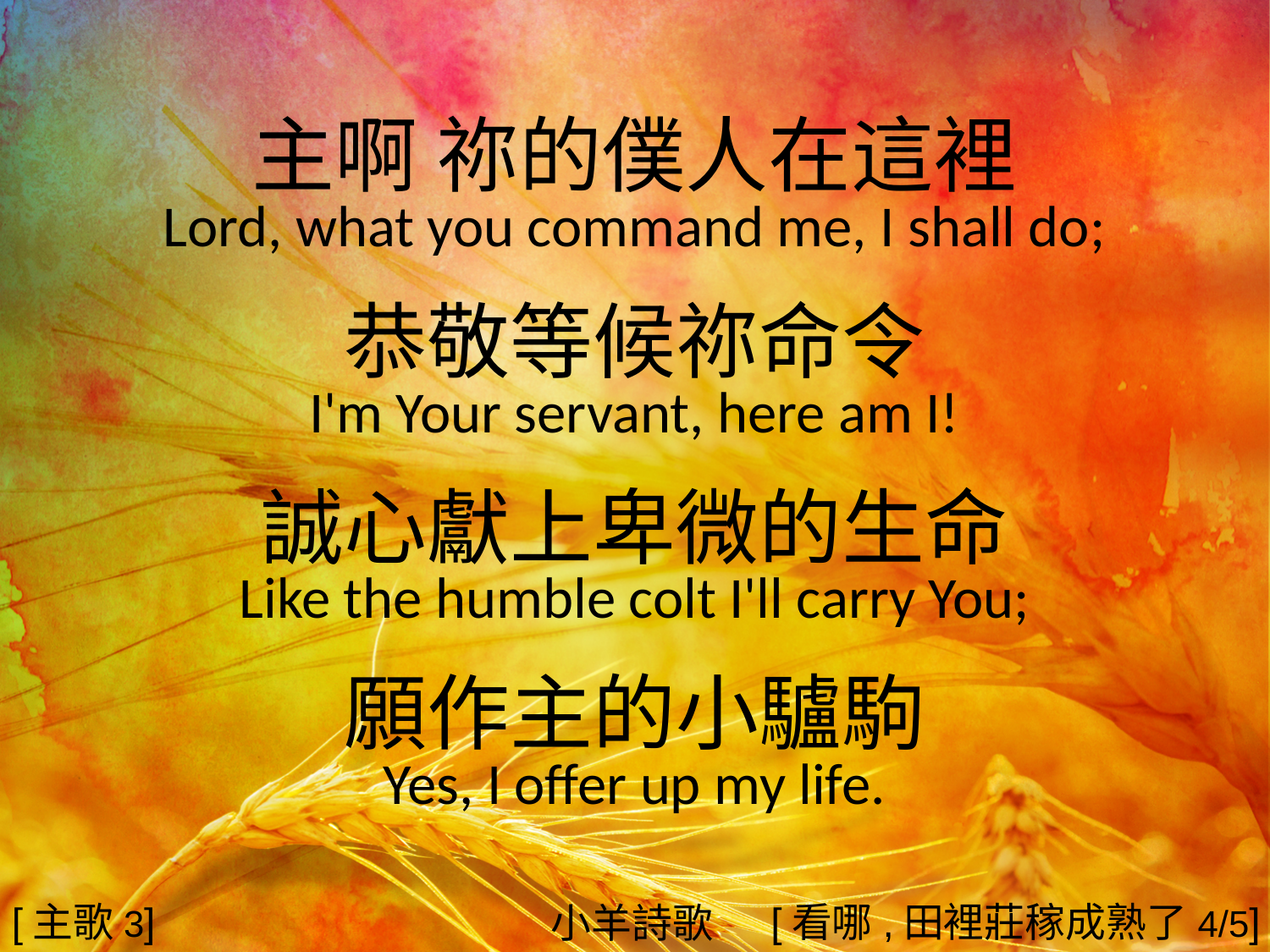

主啊 祢的僕人在這裡
Lord, what you command me, I shall do;

恭敬等候祢命令
I'm Your servant, here am I!

誠心獻上卑微的生命
Like the humble colt I'll carry You;

願作主的小驢駒
Yes, I offer up my life.
#

[主歌3]
[看哪,田裡莊稼成熟了4/5]
小羊詩歌